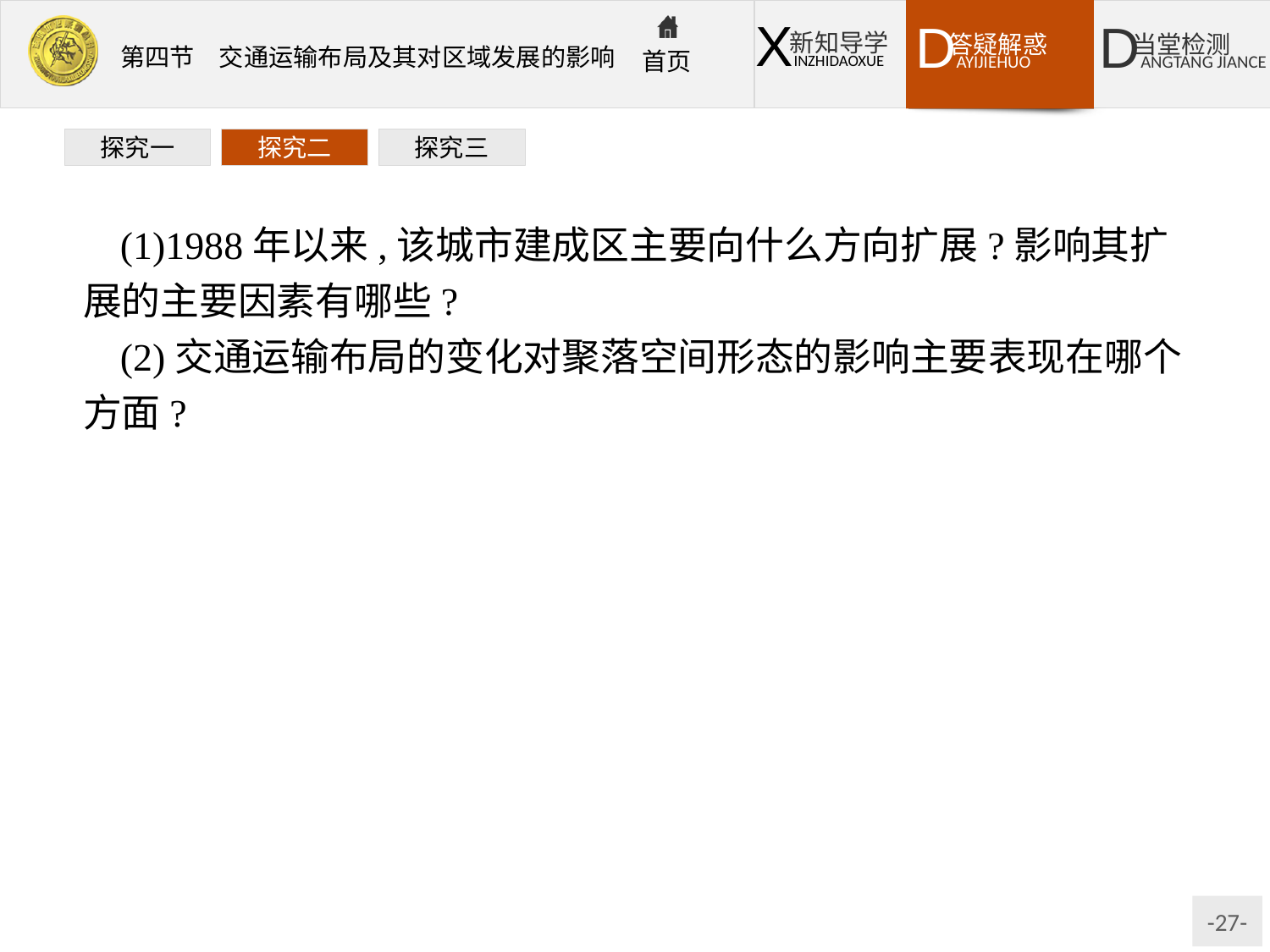

探究一
探究二
探究三
(1)1988年以来,该城市建成区主要向什么方向扩展?影响其扩展的主要因素有哪些?
(2)交通运输布局的变化对聚落空间形态的影响主要表现在哪个方面?
解析第(1)题,由图乙可以看出该城市建成区主要扩展的方向。该城市中主要交通线路——铁路、河流的走向为东北—西南方向,并且有一条高速公路的走向也是东北—西南方向,而城市3个年份不同方向建成区的面积最大的方向为东北—西南方向,说明交通运输方式及布局对城市的空间形态影响较大。第(2)题,城市的空间形态主要沿交通干线发展,这些交通干线也成为聚落的主要发展轴。